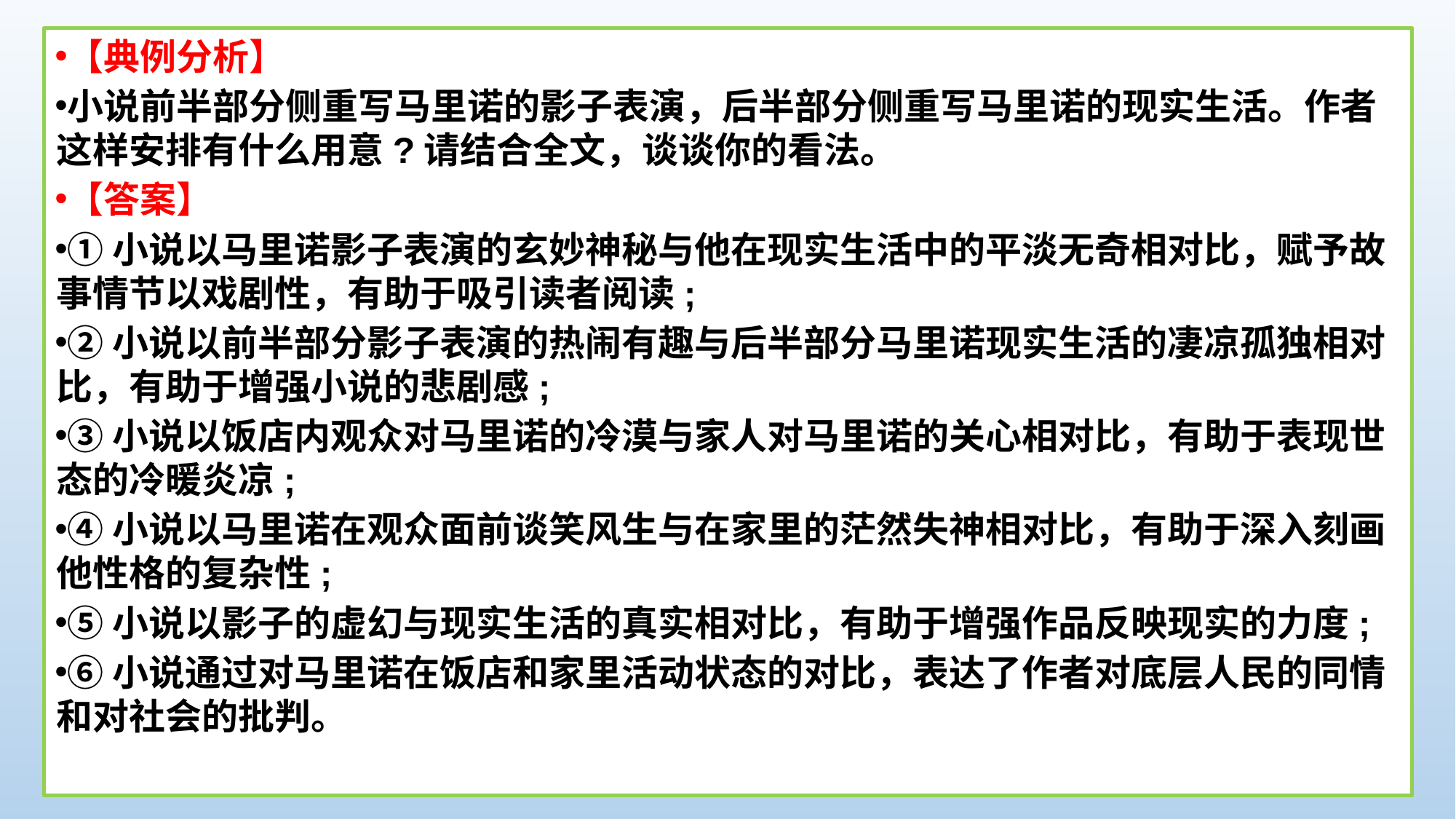

【典例分析】
小说前半部分侧重写马里诺的影子表演，后半部分侧重写马里诺的现实生活。作者这样安排有什么用意?请结合全文，谈谈你的看法。
【答案】
①小说以马里诺影子表演的玄妙神秘与他在现实生活中的平淡无奇相对比，赋予故事情节以戏剧性，有助于吸引读者阅读;
②小说以前半部分影子表演的热闹有趣与后半部分马里诺现实生活的凄凉孤独相对比，有助于增强小说的悲剧感;
③小说以饭店内观众对马里诺的冷漠与家人对马里诺的关心相对比，有助于表现世态的冷暖炎凉;
④小说以马里诺在观众面前谈笑风生与在家里的茫然失神相对比，有助于深入刻画他性格的复杂性;
⑤小说以影子的虚幻与现实生活的真实相对比，有助于增强作品反映现实的力度;
⑥小说通过对马里诺在饭店和家里活动状态的对比，表达了作者对底层人民的同情和对社会的批判。